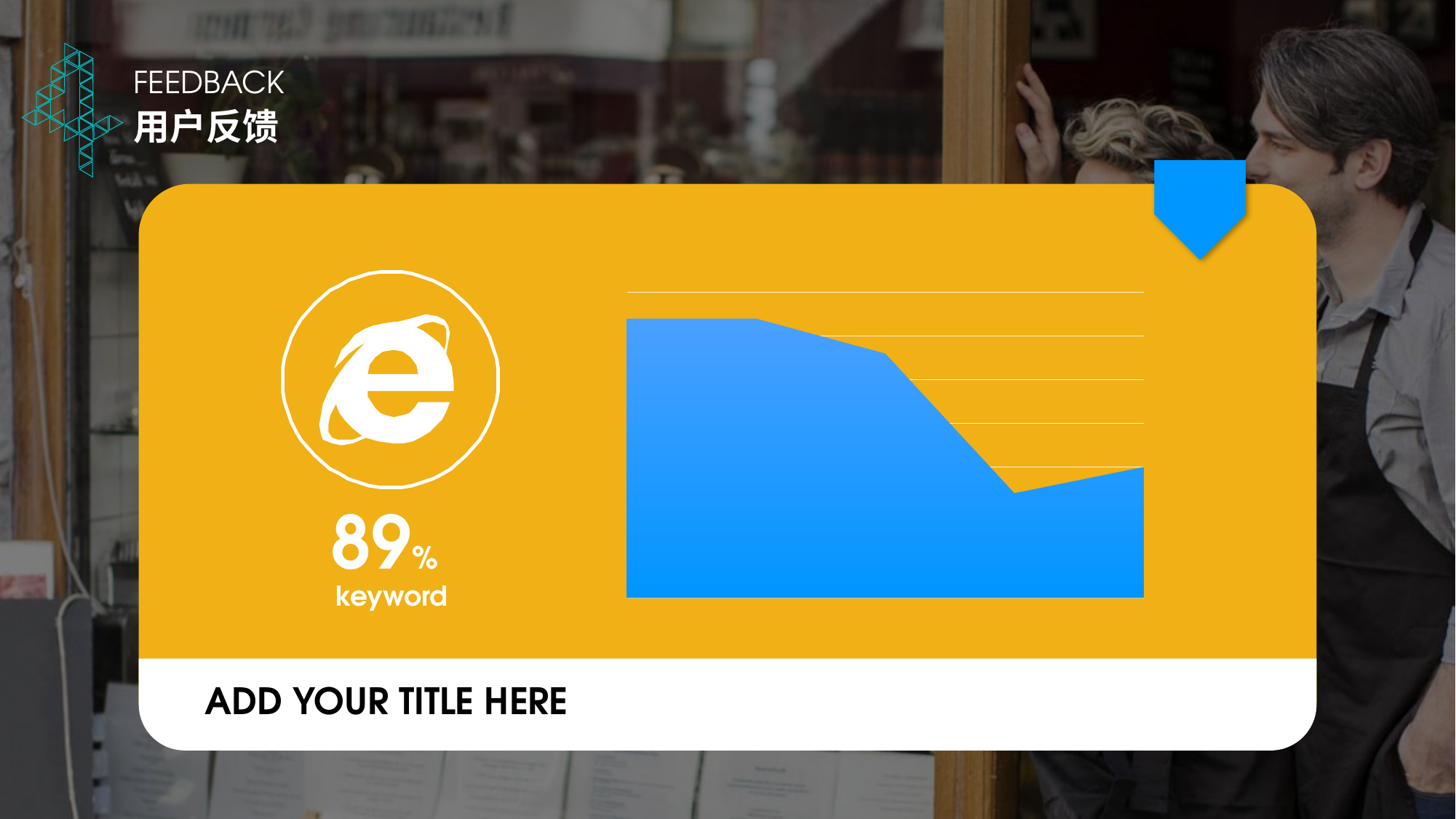

FEEDBACK
用户反馈

### Chart

| Category | 系列 1 | 列1 |
|---|---|---|
| 37261 | 32.0 | None |
| 37262 | 32.0 | None |
| 37263 | 28.0 | None |
| 37264 | 12.0 | None |
| 37265 | 15.0 | None |
89%
keyword
ADD YOUR TITLE HERE